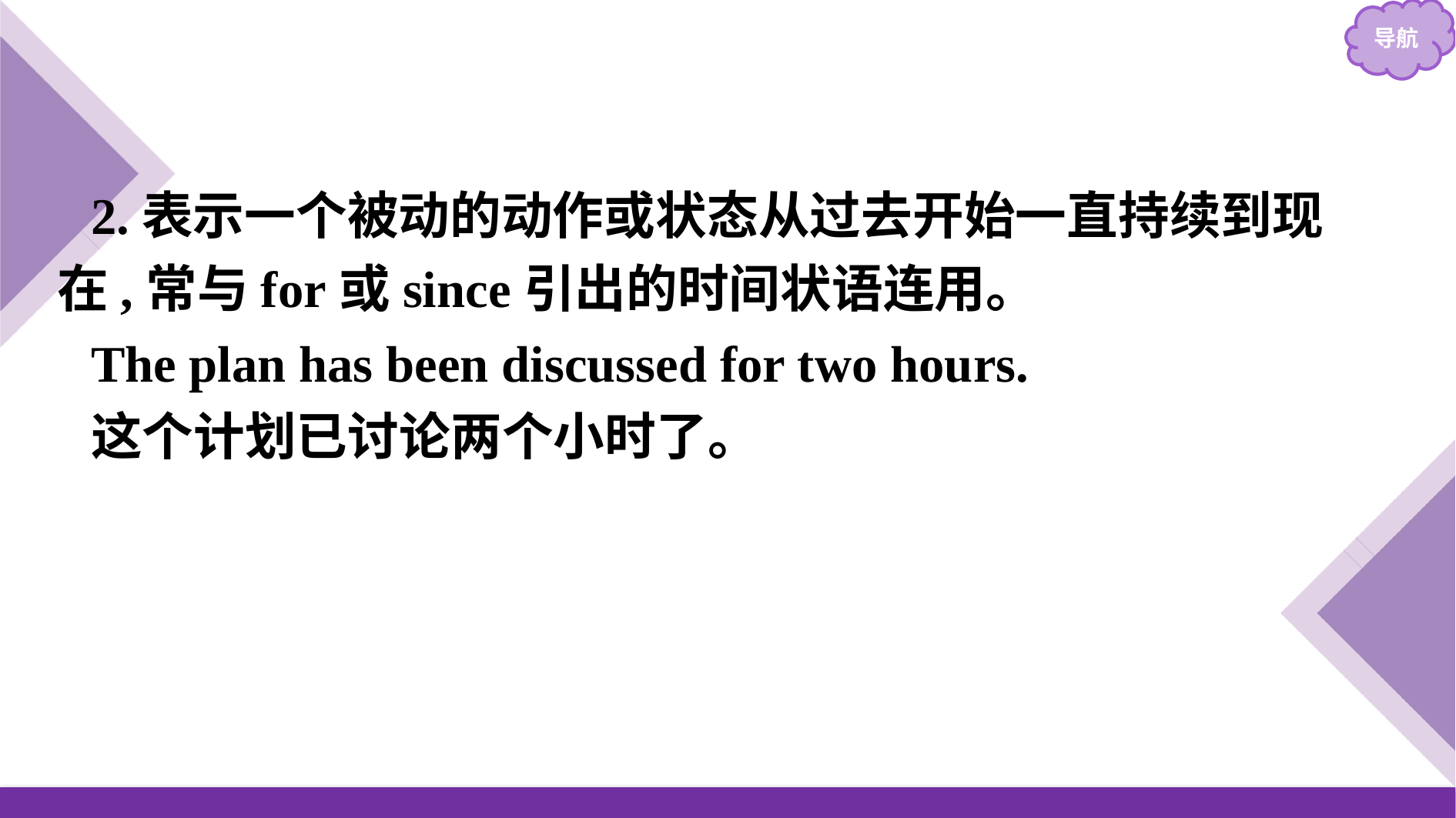

2.表示一个被动的动作或状态从过去开始一直持续到现在,常与for或since引出的时间状语连用。
The plan has been discussed for two hours.
这个计划已讨论两个小时了。